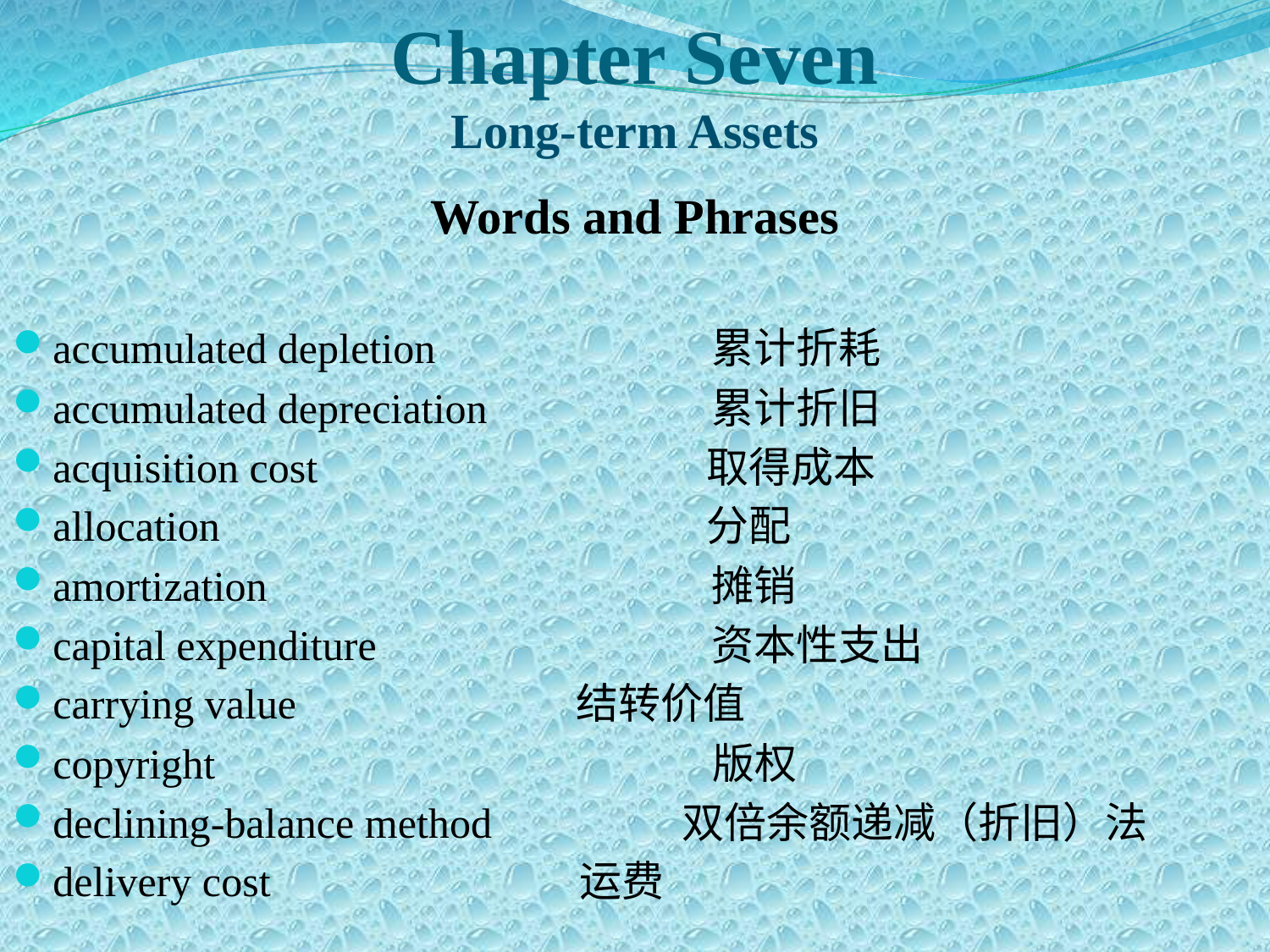

Chapter Seven
Long-term Assets
Words and Phrases

accumulated depletion	             累计折耗
accumulated depreciation	             累计折旧
acquisition cost			 取得成本
allocation				 分配
amortization			             摊销
capital expenditure		             资本性支出
carrying value			 结转价值
copyright				  版权
declining-balance method                   双倍余额递减（折旧）法
delivery cost			 运费